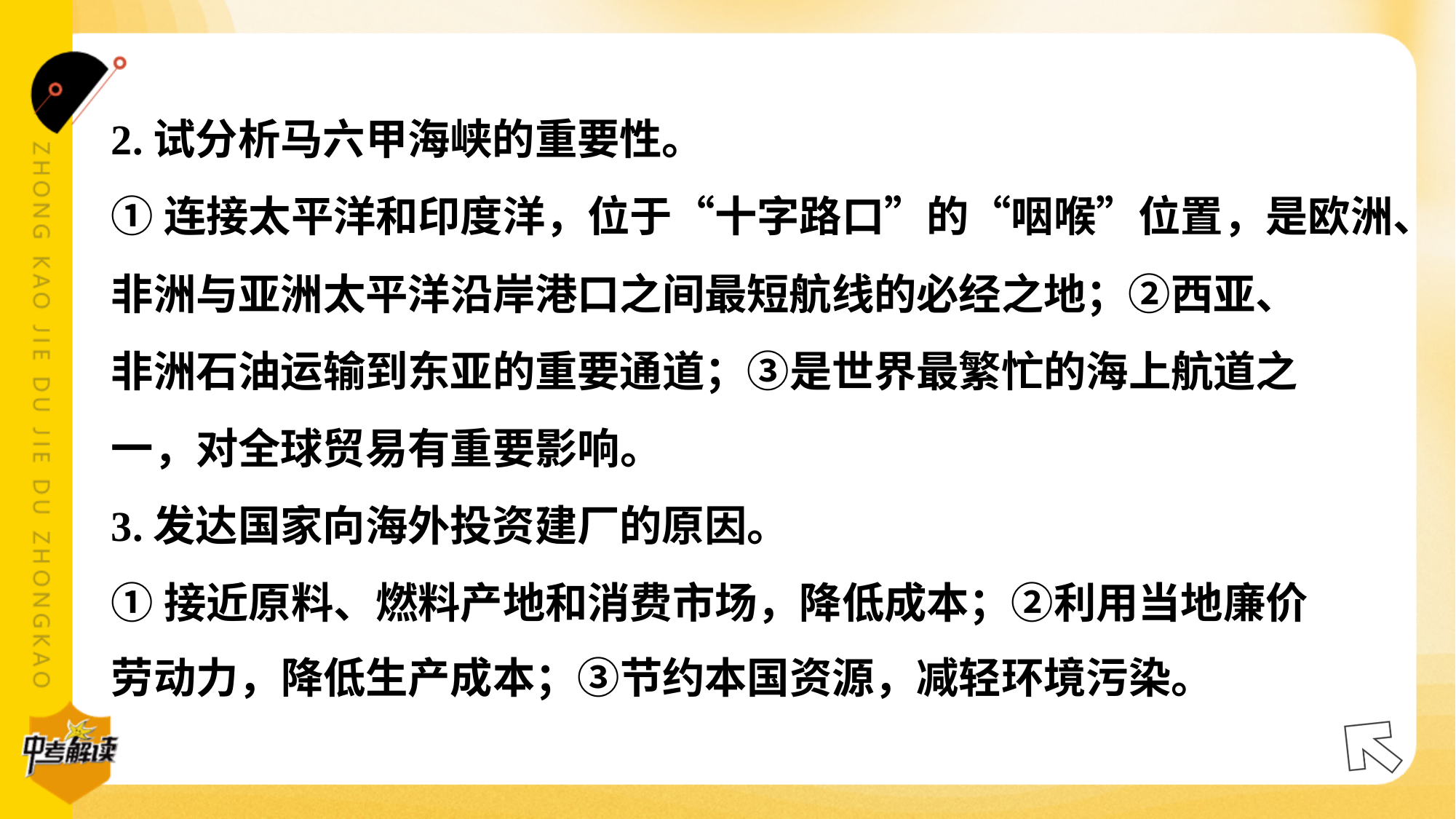

2.试分析马六甲海峡的重要性。
①连接太平洋和印度洋，位于“十字路口”的“咽喉”位置，是欧洲、
非洲与亚洲太平洋沿岸港口之间最短航线的必经之地；②西亚、
非洲石油运输到东亚的重要通道；③是世界最繁忙的海上航道之
一，对全球贸易有重要影响。
3.发达国家向海外投资建厂的原因。
①接近原料、燃料产地和消费市场，降低成本；②利用当地廉价
劳动力，降低生产成本；③节约本国资源，减轻环境污染。